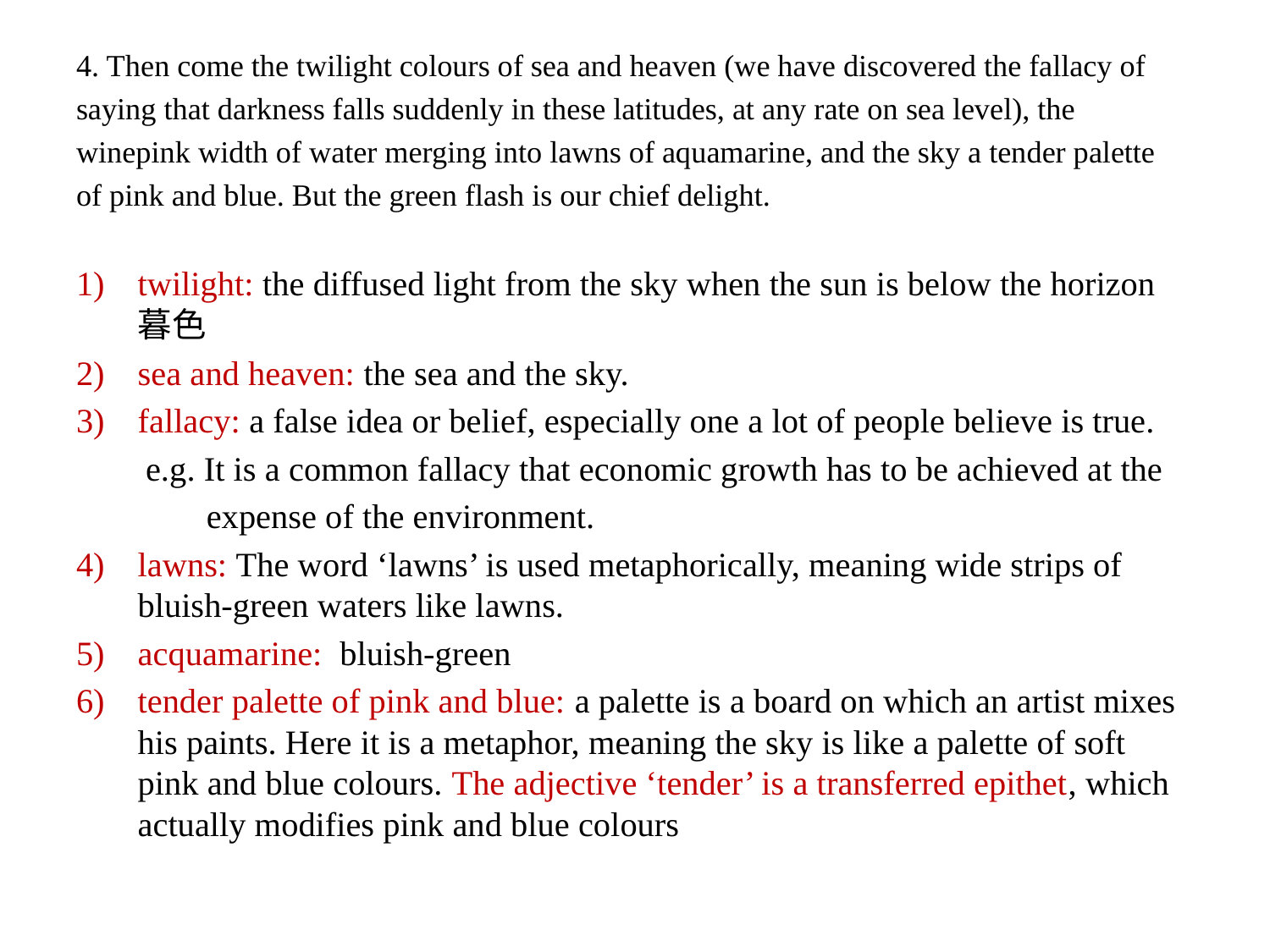

4. Then come the twilight colours of sea and heaven (we have discovered the fallacy of
saying that darkness falls suddenly in these latitudes, at any rate on sea level), the
winepink width of water merging into lawns of aquamarine, and the sky a tender palette
of pink and blue. But the green flash is our chief delight.

twilight: the diffused light from the sky when the sun is below the horizon 暮色
sea and heaven: the sea and the sky.
fallacy: a false idea or belief, especially one a lot of people believe is true.
        e.g. It is a common fallacy that economic growth has to be achieved at the
               expense of the environment.
lawns: The word ‘lawns’ is used metaphorically, meaning wide strips of bluish-green waters like lawns.
acquamarine:  bluish-green
tender palette of pink and blue: a palette is a board on which an artist mixes his paints. Here it is a metaphor, meaning the sky is like a palette of soft pink and blue colours. The adjective ‘tender’ is a transferred epithet, which actually modifies pink and blue colours